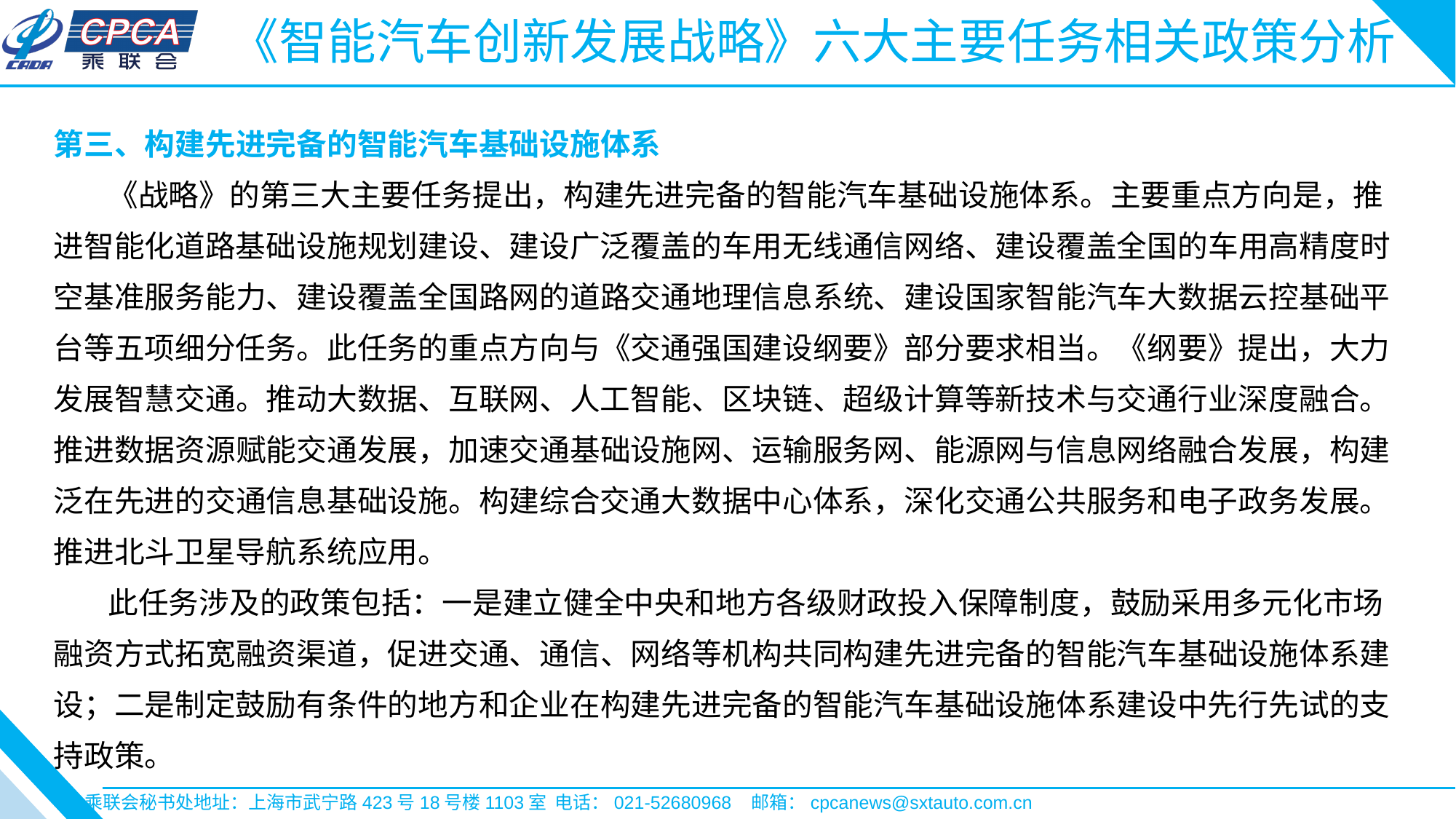

《智能汽车创新发展战略》六大主要任务相关政策分析
第三、构建先进完备的智能汽车基础设施体系
       《战略》的第三大主要任务提出，构建先进完备的智能汽车基础设施体系。主要重点方向是，推进智能化道路基础设施规划建设、建设广泛覆盖的车用无线通信网络、建设覆盖全国的车用高精度时空基准服务能力、建设覆盖全国路网的道路交通地理信息系统、建设国家智能汽车大数据云控基础平台等五项细分任务。此任务的重点方向与《交通强国建设纲要》部分要求相当。《纲要》提出，大力发展智慧交通。推动大数据、互联网、人工智能、区块链、超级计算等新技术与交通行业深度融合。推进数据资源赋能交通发展，加速交通基础设施网、运输服务网、能源网与信息网络融合发展，构建泛在先进的交通信息基础设施。构建综合交通大数据中心体系，深化交通公共服务和电子政务发展。推进北斗卫星导航系统应用。
       此任务涉及的政策包括：一是建立健全中央和地方各级财政投入保障制度，鼓励采用多元化市场融资方式拓宽融资渠道，促进交通、通信、网络等机构共同构建先进完备的智能汽车基础设施体系建设；二是制定鼓励有条件的地方和企业在构建先进完备的智能汽车基础设施体系建设中先行先试的支持政策。